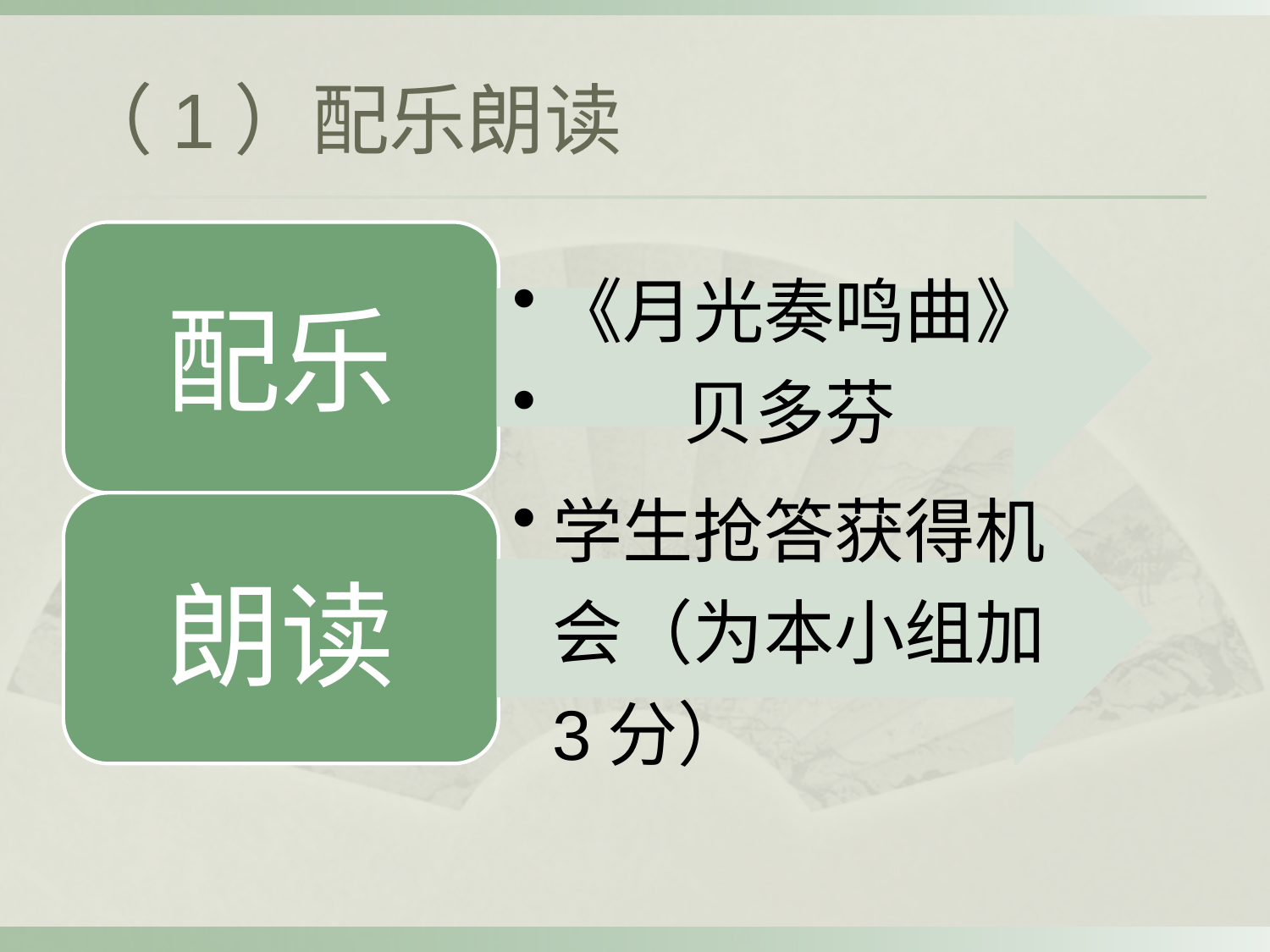

# （1）配乐朗读
配乐
《月光奏鸣曲》
朗读
学生抢答获得机会（为本小组加3分）
       贝多芬